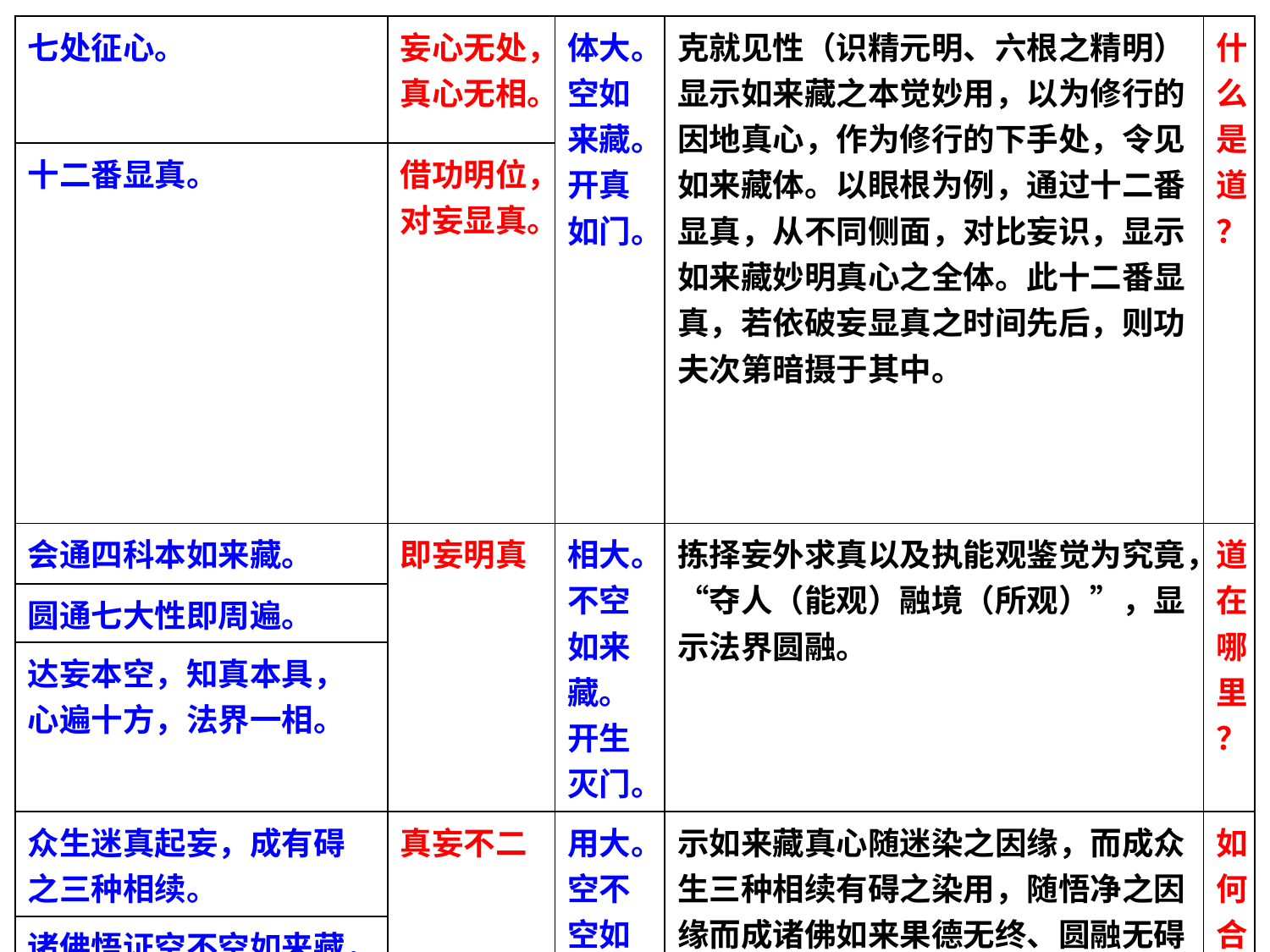

| 七处征心。 | 妄心无处，真心无相。 | 体大。空如来藏。开真如门。 | 克就见性（识精元明、六根之精明）显示如来藏之本觉妙用，以为修行的因地真心，作为修行的下手处，令见如来藏体。以眼根为例，通过十二番显真，从不同侧面，对比妄识，显示如来藏妙明真心之全体。此十二番显真，若依破妄显真之时间先后，则功夫次第暗摄于其中。 | 什么是道？ |
| --- | --- | --- | --- | --- |
| 十二番显真。 | 借功明位，对妄显真。 |  |  |  |
| 会通四科本如来藏。 | 即妄明真 | 相大。不空如来藏。开生灭门。 | 拣择妄外求真以及执能观鉴觉为究竟，“夺人（能观）融境（所观）”，显示法界圆融。 | 道在哪里？ |
| 圆通七大性即周遍。 |  |  |  |  |
| 达妄本空，知真本具，心遍十方，法界一相。 |  |  |  |  |
| 众生迷真起妄，成有碍之三种相续。 | 真妄不二 | 用大。空不空如来藏。开真生不二门。 | 示如来藏真心随迷染之因缘，而成众生三种相续有碍之染用，随悟净之因缘而成诸佛如来果德无终、圆融无碍之净用。明“真妄本空，真妄不二，观妄念无相，狂心顿歇，歇即菩提”之理。 | 如何合道？ |
| 诸佛悟证空不空如来藏，成无碍之果德，法界圆融。 |  |  |  |  |
| 真妄本空，真妄不二，观忘念无相，狂心顿歇，歇即菩提。 |  |  |  |  |